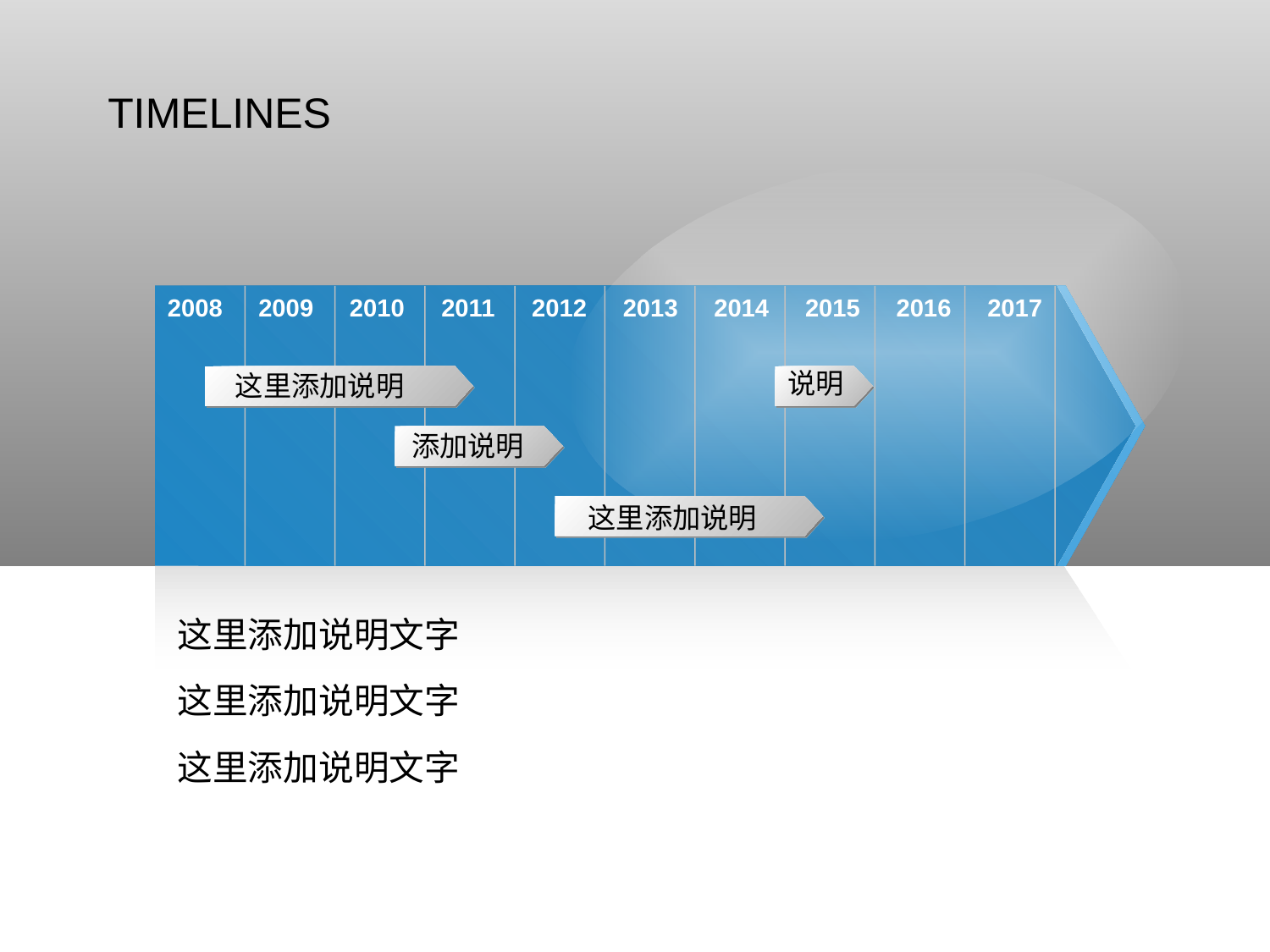

TIMELINES

2008

2009

2010

2011

2012

2013

2014

2015

2016

2017

说明
这里添加说明

添加说明

这里添加说明

这里添加说明文字
这里添加说明文字
这里添加说明文字